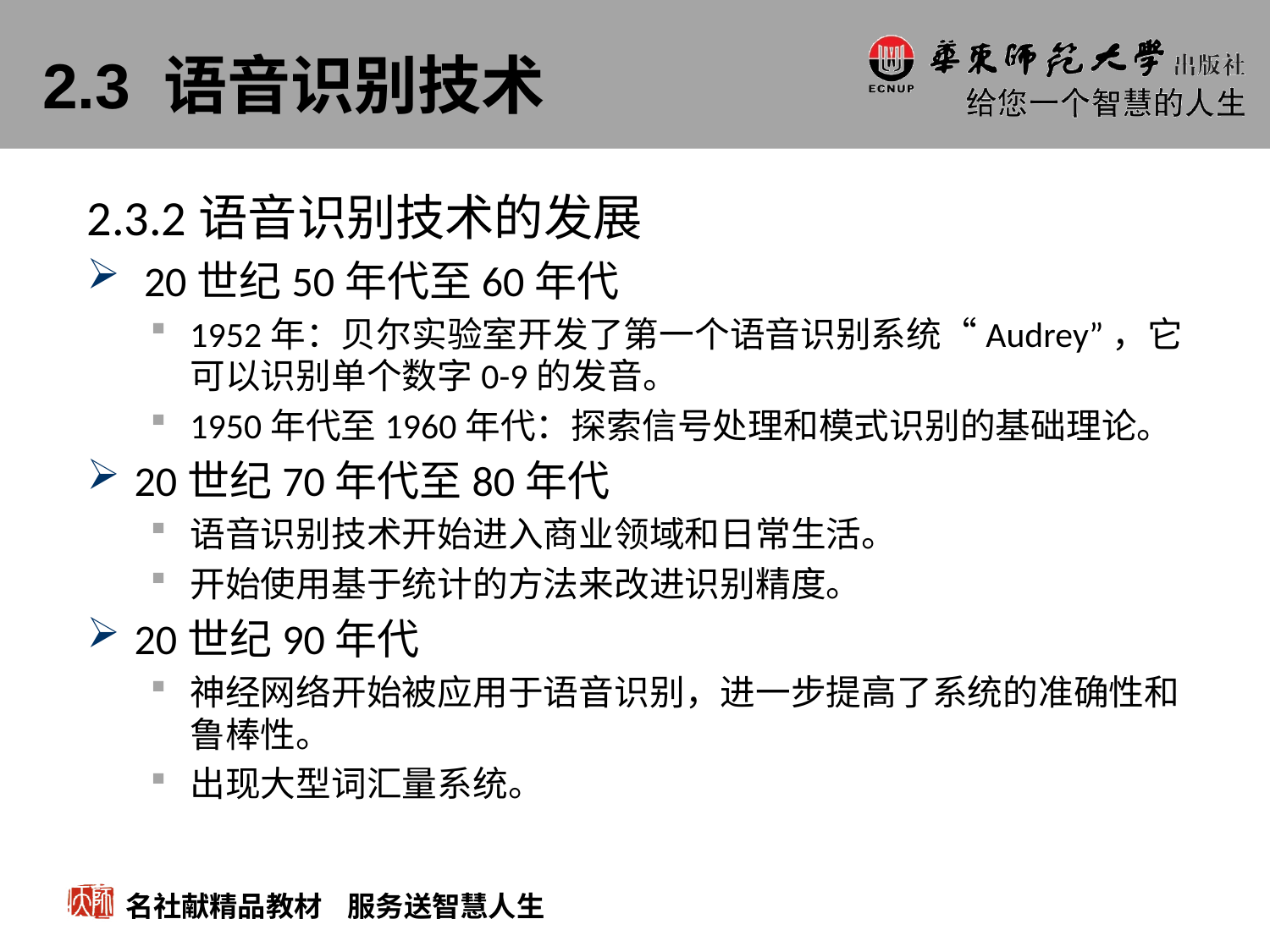

# 2.3 语音识别技术
2.3.2语音识别技术的发展
 20世纪50年代至60年代
1952年：贝尔实验室开发了第一个语音识别系统“Audrey”，它可以识别单个数字0-9的发音。
1950年代至1960年代：探索信号处理和模式识别的基础理论。
20世纪70年代至80年代
语音识别技术开始进入商业领域和日常生活。
开始使用基于统计的方法来改进识别精度。
20世纪90年代
神经网络开始被应用于语音识别，进一步提高了系统的准确性和鲁棒性。
出现大型词汇量系统。